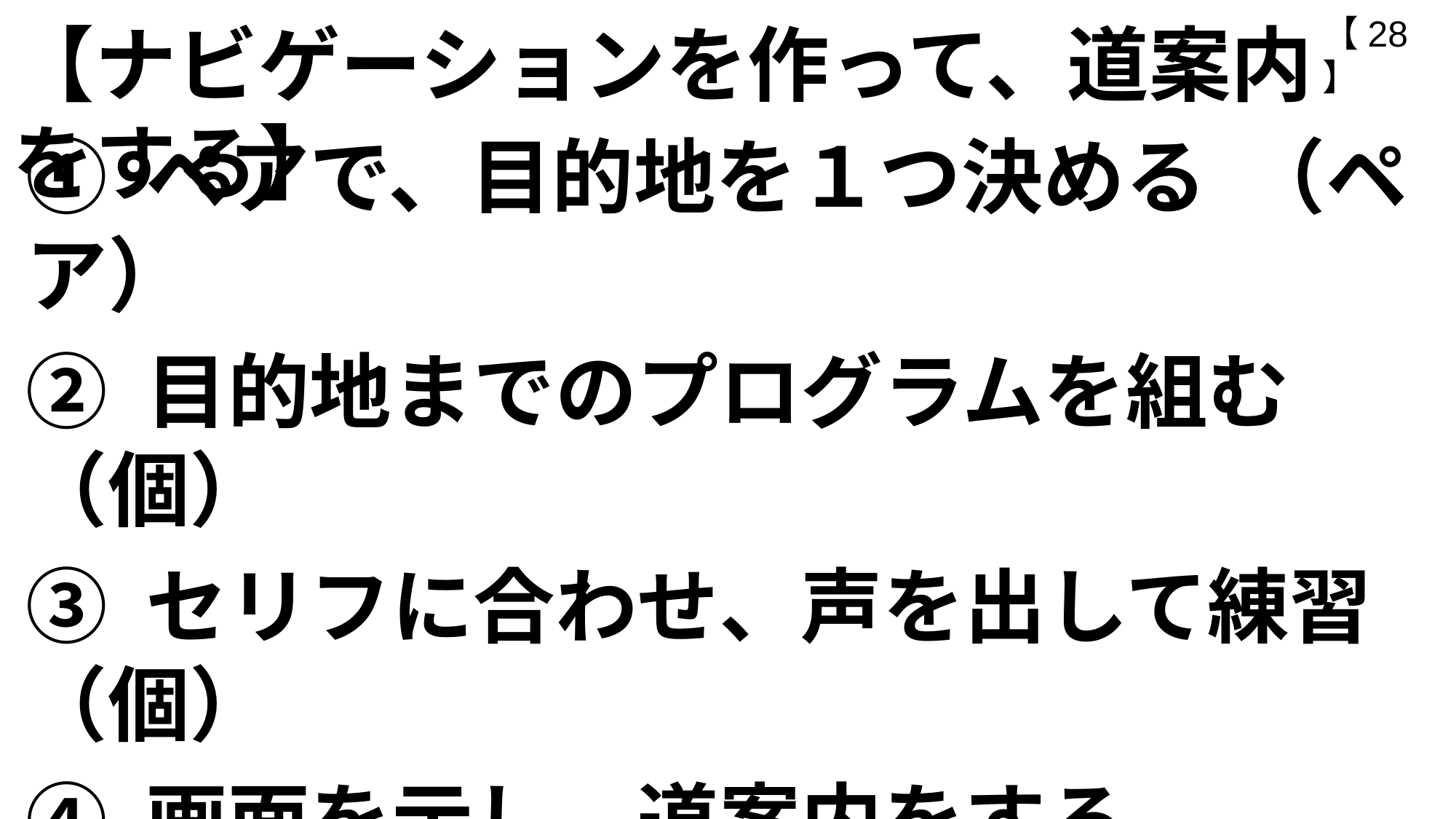

【28】
【ナビゲーションを作って、道案内をする】
① ペアで、目的地を１つ決める  （ペア）

② 目的地までのプログラムを組む （個）

③ セリフに合わせ、声を出して練習（個）

④ 画面を示し、道案内をする　　（ペア）

⑤ 役割を交代     　　　　　　　　 （ペア）

⑥ 他の人とやってみる